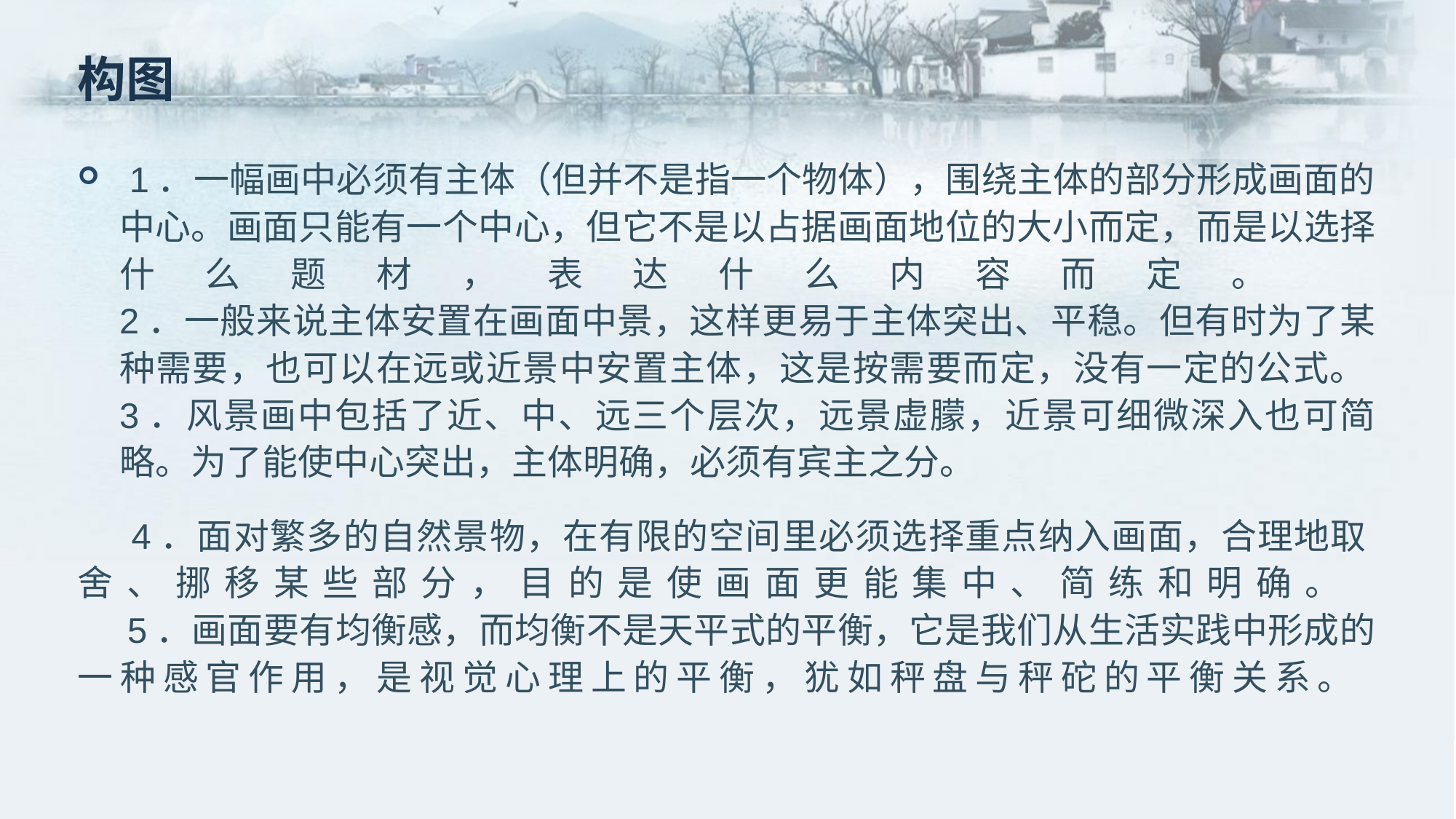

# 构图
 1．一幅画中必须有主体（但并不是指一个物体），围绕主体的部分形成画面的中心。画面只能有一个中心，但它不是以占据画面地位的大小而定，而是以选择什么题材，表达什么内容而定。
2．一般来说主体安置在画面中景，这样更易于主体突出、平稳。但有时为了某种需要，也可以在远或近景中安置主体，这是按需要而定，没有一定的公式。
3．风景画中包括了近、中、远三个层次，远景虚朦，近景可细微深入也可简略。为了能使中心突出，主体明确，必须有宾主之分。
     4．面对繁多的自然景物，在有限的空间里必须选择重点纳入画面，合理地取  舍、挪移某些部分，目的是使画面更能集中、简练和明确。
     5．画面要有均衡感，而均衡不是天平式的平衡，它是我们从生活实践中形成的一种感官作用，是视觉心理上的平衡，犹如秤盘与秤砣的平衡关系。